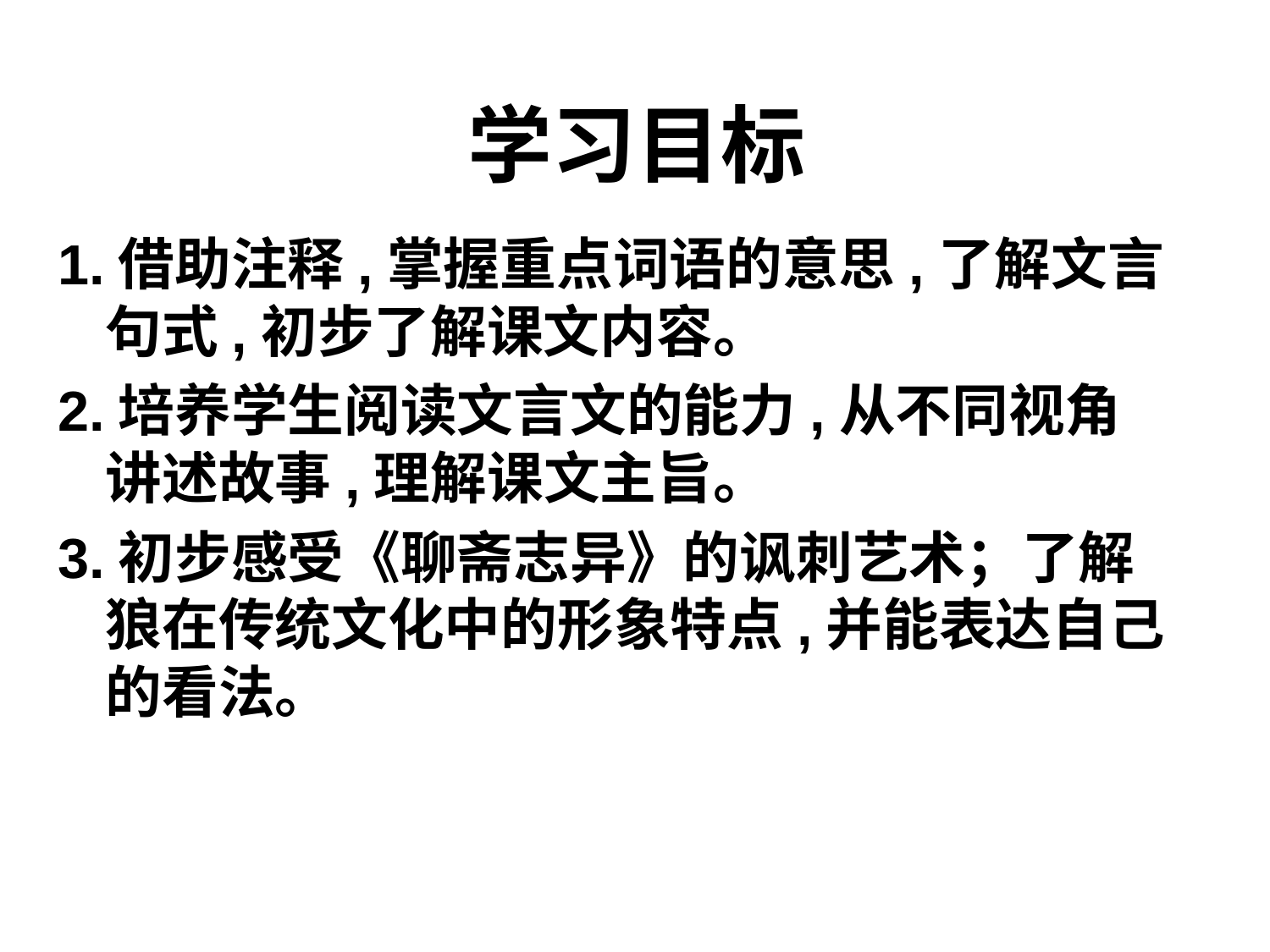

学习目标
1.借助注释,掌握重点词语的意思,了解文言句式,初步了解课文内容。
2.培养学生阅读文言文的能力,从不同视角讲述故事,理解课文主旨。
3.初步感受《聊斋志异》的讽刺艺术；了解狼在传统文化中的形象特点,并能表达自己的看法。